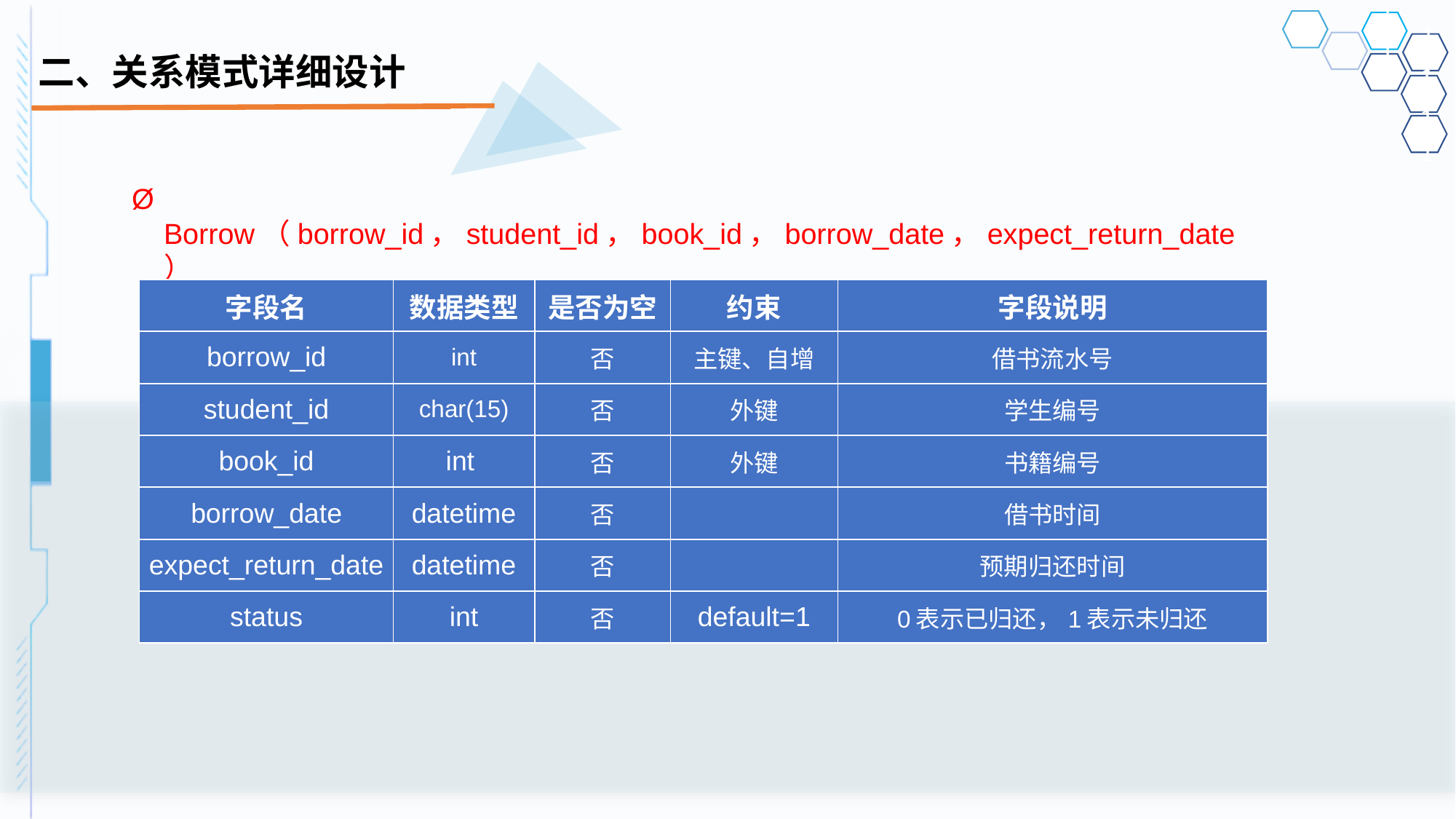

# 二、关系模式详细设计

Ø Borrow（borrow_id，student_id，book_id，borrow_date，expect_return_date）
| 字段名 | 数据类型 | 是否为空 | 约束 | 字段说明 |
| --- | --- | --- | --- | --- |
| borrow\_id | int | 否 | 主键、自增 | 借书流水号 |
| student\_id | char(15) | 否 | 外键 | 学生编号 |
| book\_id | int | 否 | 外键 | 书籍编号 |
| borrow\_date | datetime | 否 |  | 借书时间 |
| expect\_return\_date | datetime | 否 |  | 预期归还时间 |
| status | int | 否 | default=1 | 0表示已归还，1表示未归还 |